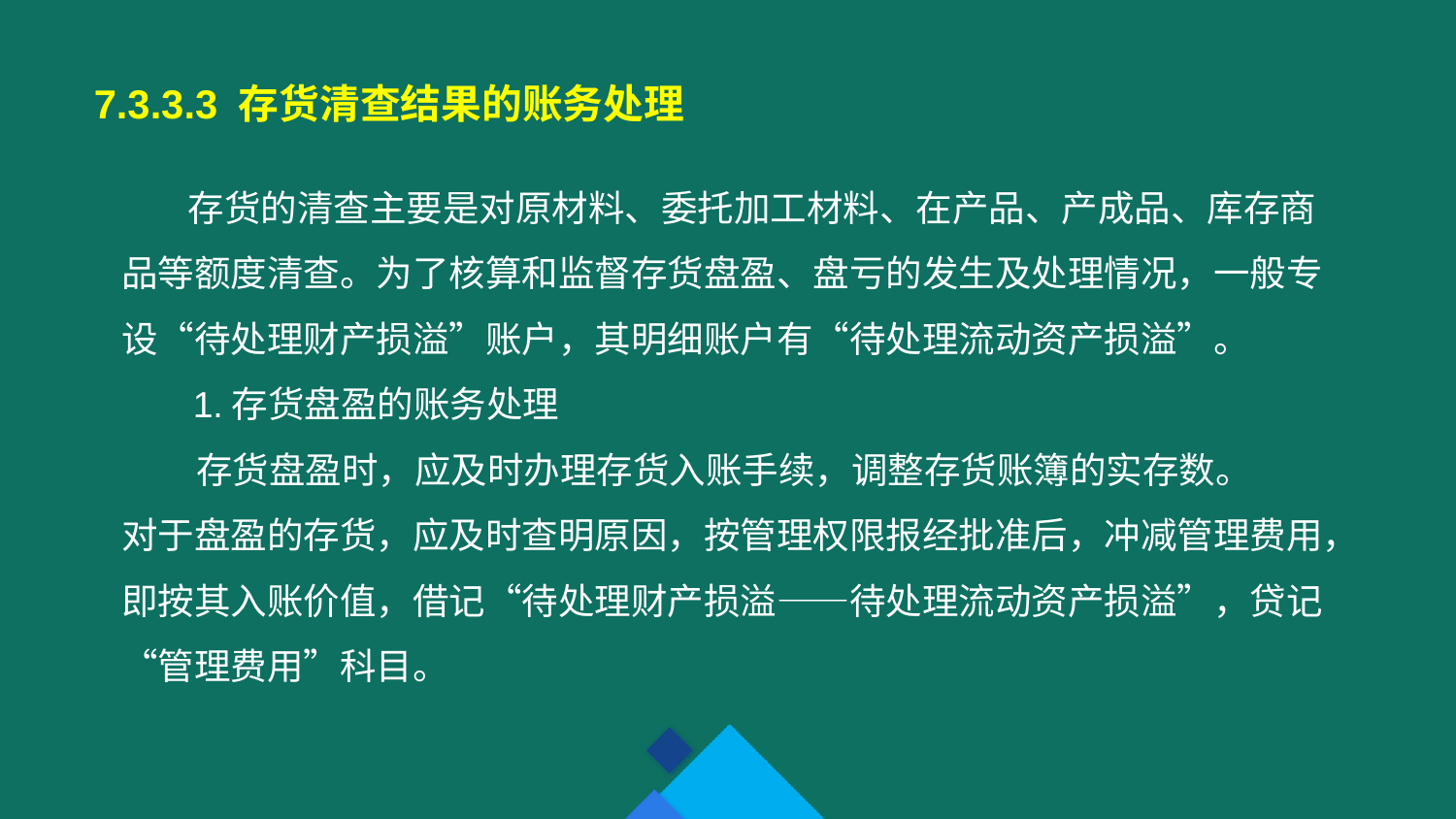

7.3.3.3 存货清查结果的账务处理

       存货的清查主要是对原材料、委托加工材料、在产品、产成品、库存商品等额度清查。为了核算和监督存货盘盈、盘亏的发生及处理情况，一般专设“待处理财产损溢”账户，其明细账户有“待处理流动资产损溢”。
       1.存货盘盈的账务处理
        存货盘盈时，应及时办理存货入账手续，调整存货账簿的实存数。
对于盘盈的存货，应及时查明原因，按管理权限报经批准后，冲减管理费用，即按其入账价值，借记“待处理财产损溢——待处理流动资产损溢”，贷记“管理费用”科目。